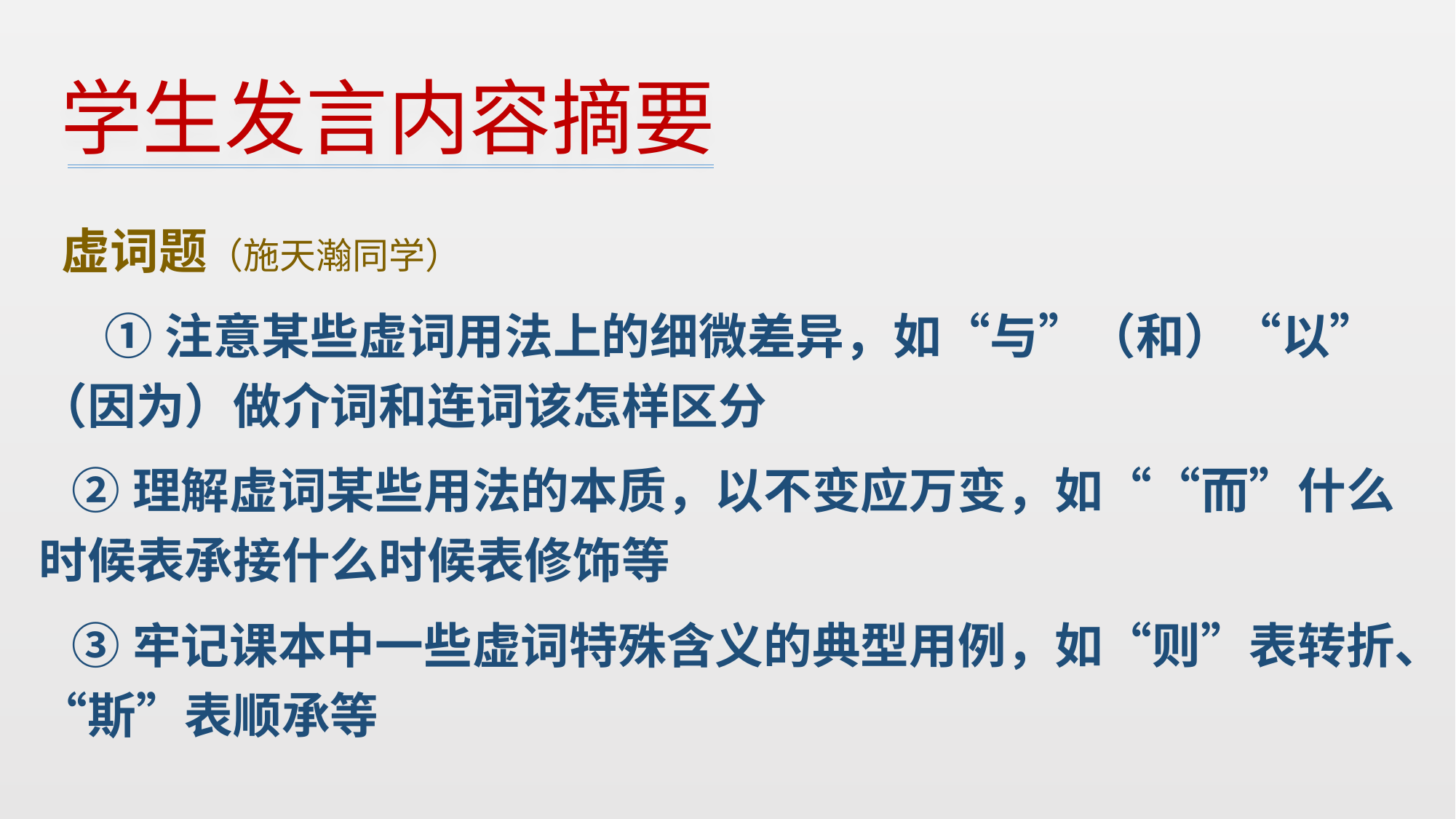

# 学生发言内容摘要
 虚词题（施天瀚同学）
      ①注意某些虚词用法上的细微差异，如“与”（和）“以”  （因为）做介词和连词该怎样区分
   ②理解虚词某些用法的本质，以不变应万变，如““而”什么时候表承接什么时候表修饰等
   ③牢记课本中一些虚词特殊含义的典型用例，如“则”表转折、“斯”表顺承等